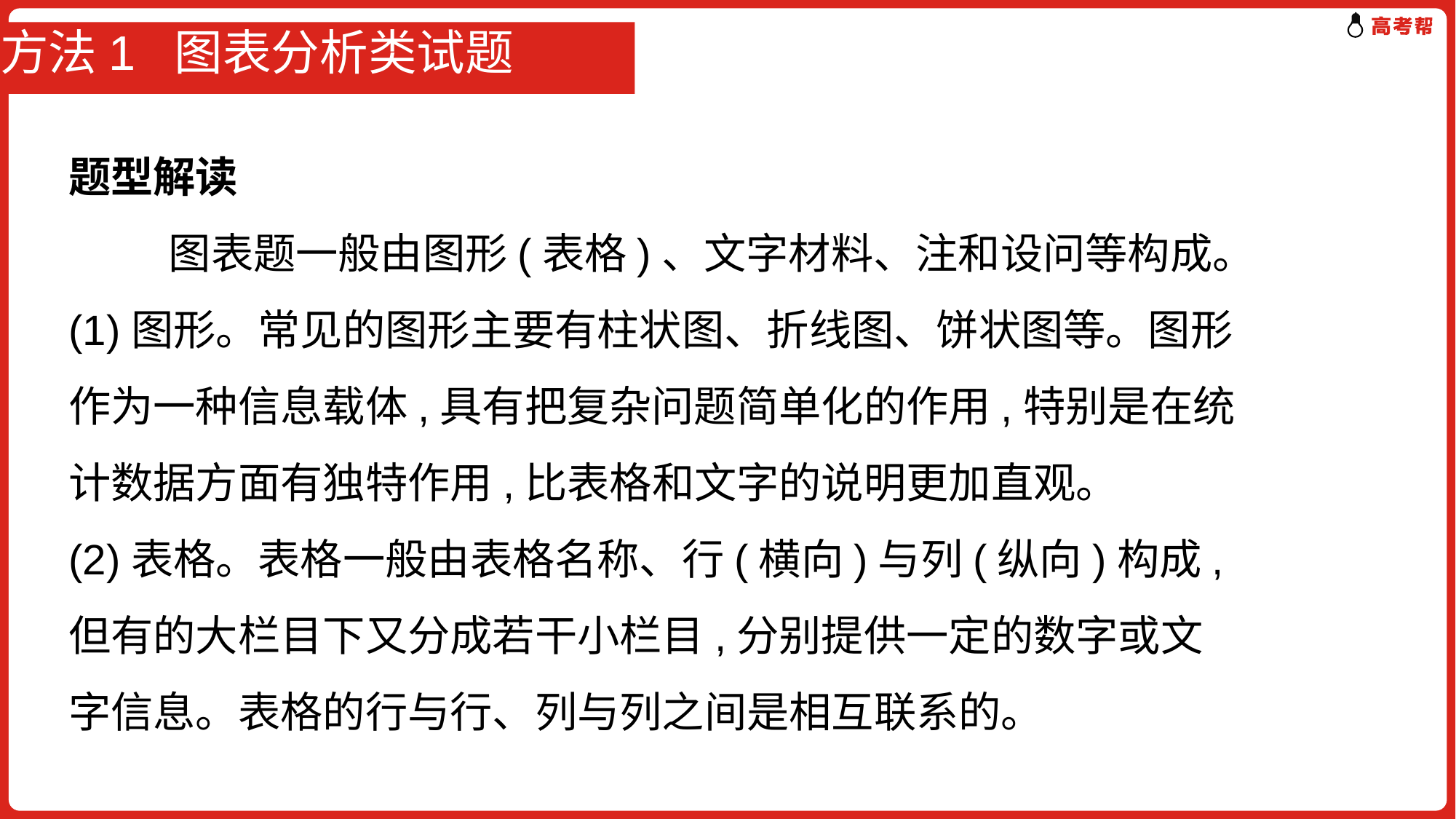

# 方法1  图表分析类试题
题型解读
     　图表题一般由图形(表格)、文字材料、注和设问等构成。
(1)图形。常见的图形主要有柱状图、折线图、饼状图等。图形作为一种信息载体,具有把复杂问题简单化的作用,特别是在统计数据方面有独特作用,比表格和文字的说明更加直观。
(2)表格。表格一般由表格名称、行(横向)与列(纵向)构成,但有的大栏目下又分成若干小栏目,分别提供一定的数字或文字信息。表格的行与行、列与列之间是相互联系的。